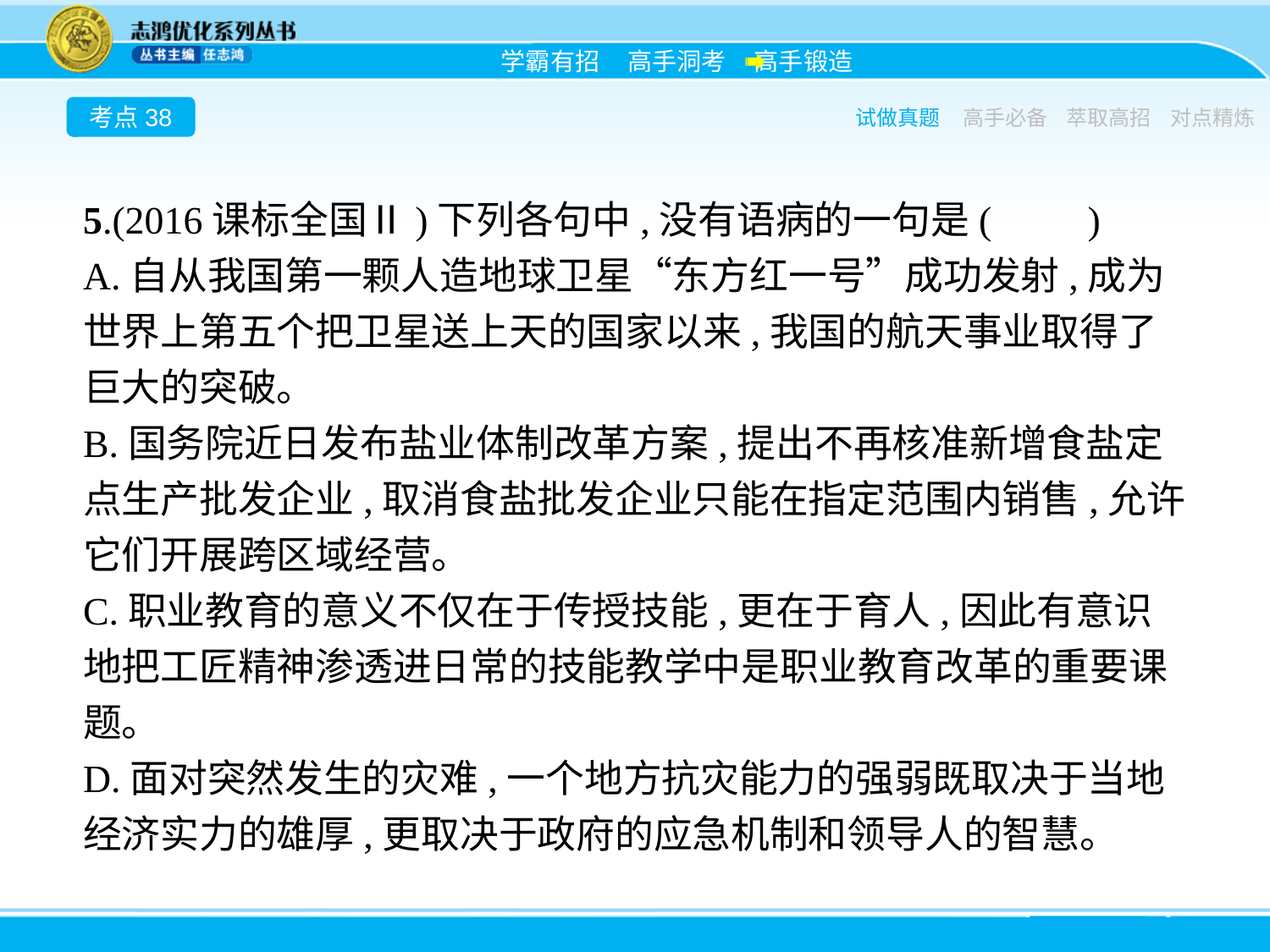

考点38
试做真题
高手必备
萃取高招
对点精炼
5.(2016课标全国Ⅱ)下列各句中,没有语病的一句是(　　)
A.自从我国第一颗人造地球卫星“东方红一号”成功发射,成为世界上第五个把卫星送上天的国家以来,我国的航天事业取得了巨大的突破。
B.国务院近日发布盐业体制改革方案,提出不再核准新增食盐定点生产批发企业,取消食盐批发企业只能在指定范围内销售,允许它们开展跨区域经营。
C.职业教育的意义不仅在于传授技能,更在于育人,因此有意识地把工匠精神渗透进日常的技能教学中是职业教育改革的重要课题。
D.面对突然发生的灾难,一个地方抗灾能力的强弱既取决于当地经济实力的雄厚,更取决于政府的应急机制和领导人的智慧。